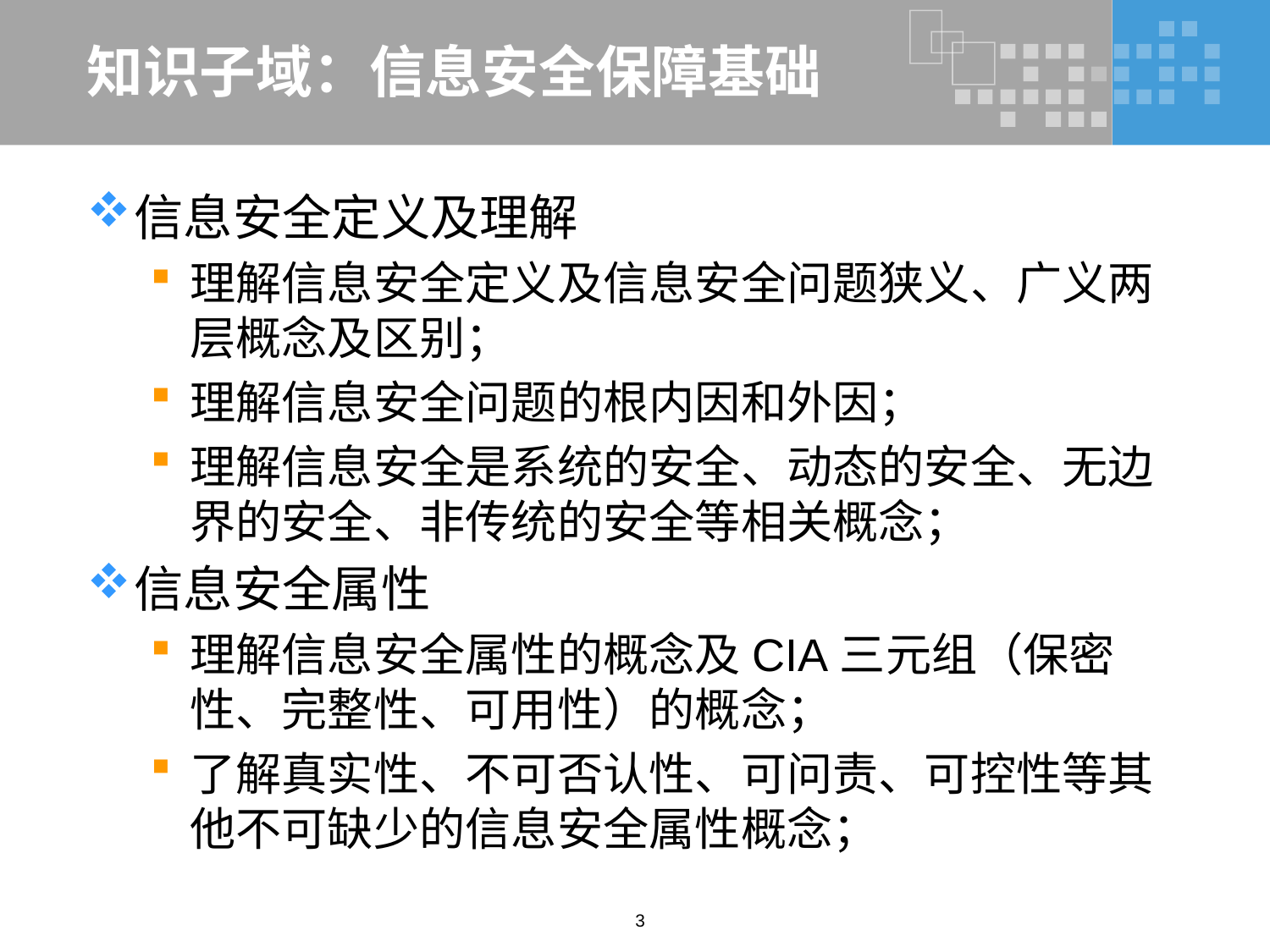

# 知识子域：信息安全保障基础
信息安全定义及理解
理解信息安全定义及信息安全问题狭义、广义两层概念及区别；
理解信息安全问题的根内因和外因；
理解信息安全是系统的安全、动态的安全、无边界的安全、非传统的安全等相关概念；
信息安全属性
理解信息安全属性的概念及CIA三元组（保密性、完整性、可用性）的概念；
了解真实性、不可否认性、可问责、可控性等其他不可缺少的信息安全属性概念；

3